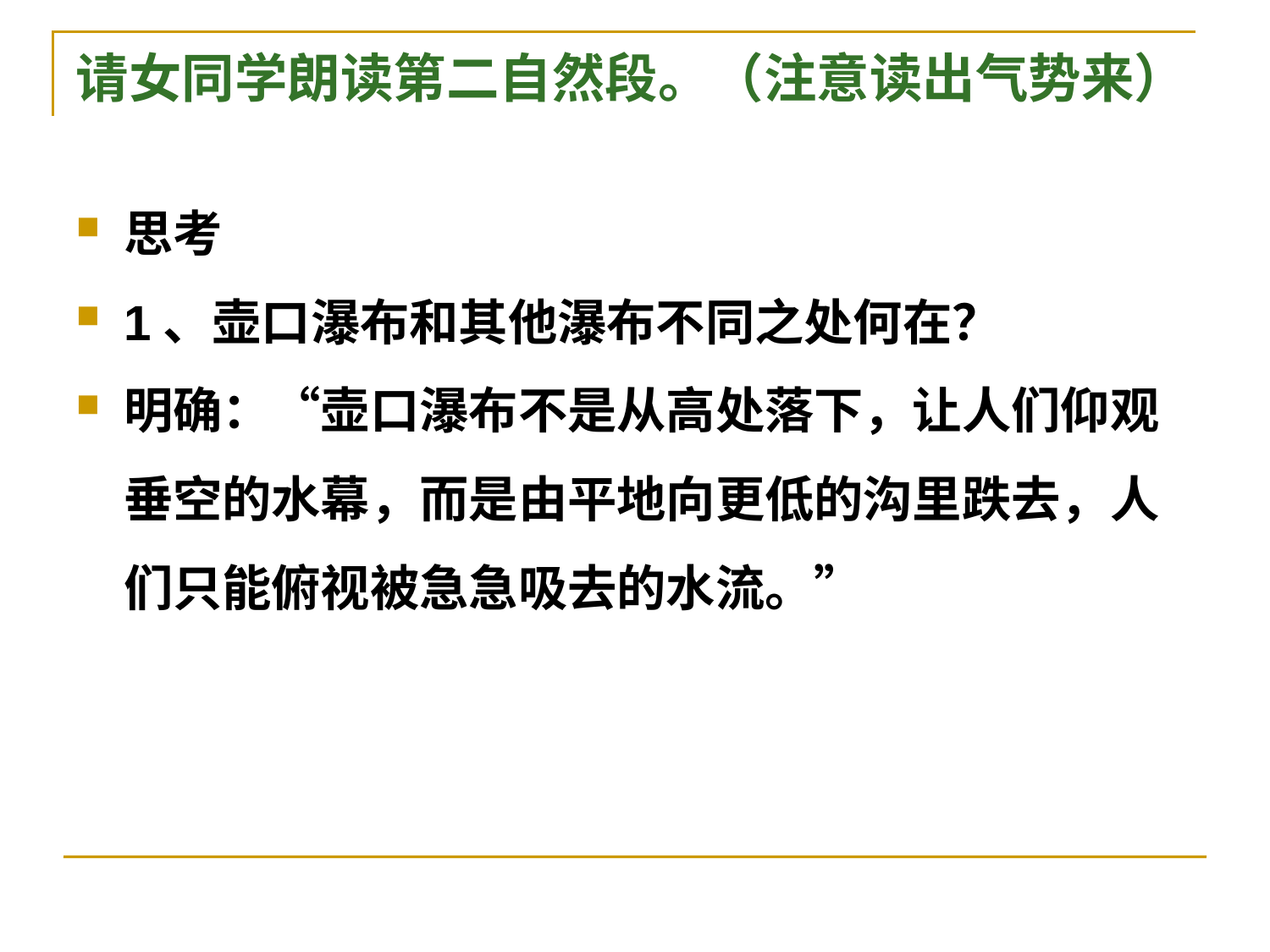

# 请女同学朗读第二自然段。（注意读出气势来）
思考
1、壶口瀑布和其他瀑布不同之处何在？
明确：“壶口瀑布不是从高处落下，让人们仰观垂空的水幕，而是由平地向更低的沟里跌去，人们只能俯视被急急吸去的水流。”